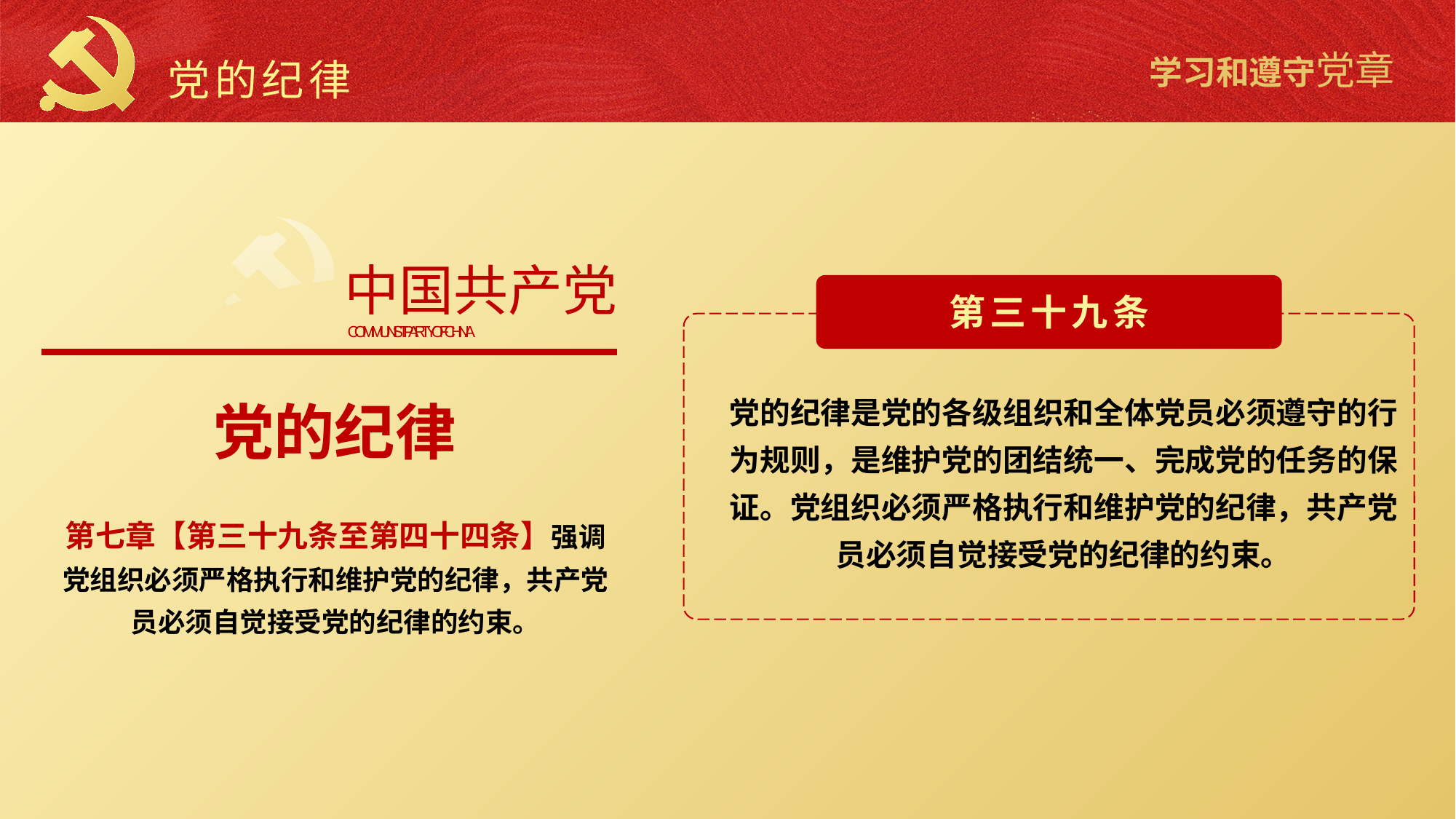

党的纪律

中国共产党
COMMUNIST PARTY OF CHINA

第三十九条

党的纪律是党的各级组织和全体党员必须遵守的行为规则，是维护党的团结统一、完成党的任务的保证。党组织必须严格执行和维护党的纪律，共产党员必须自觉接受党的纪律的约束。
党的纪律
第七章【第三十九条至第四十四条】强调党组织必须严格执行和维护党的纪律，共产党员必须自觉接受党的纪律的约束。